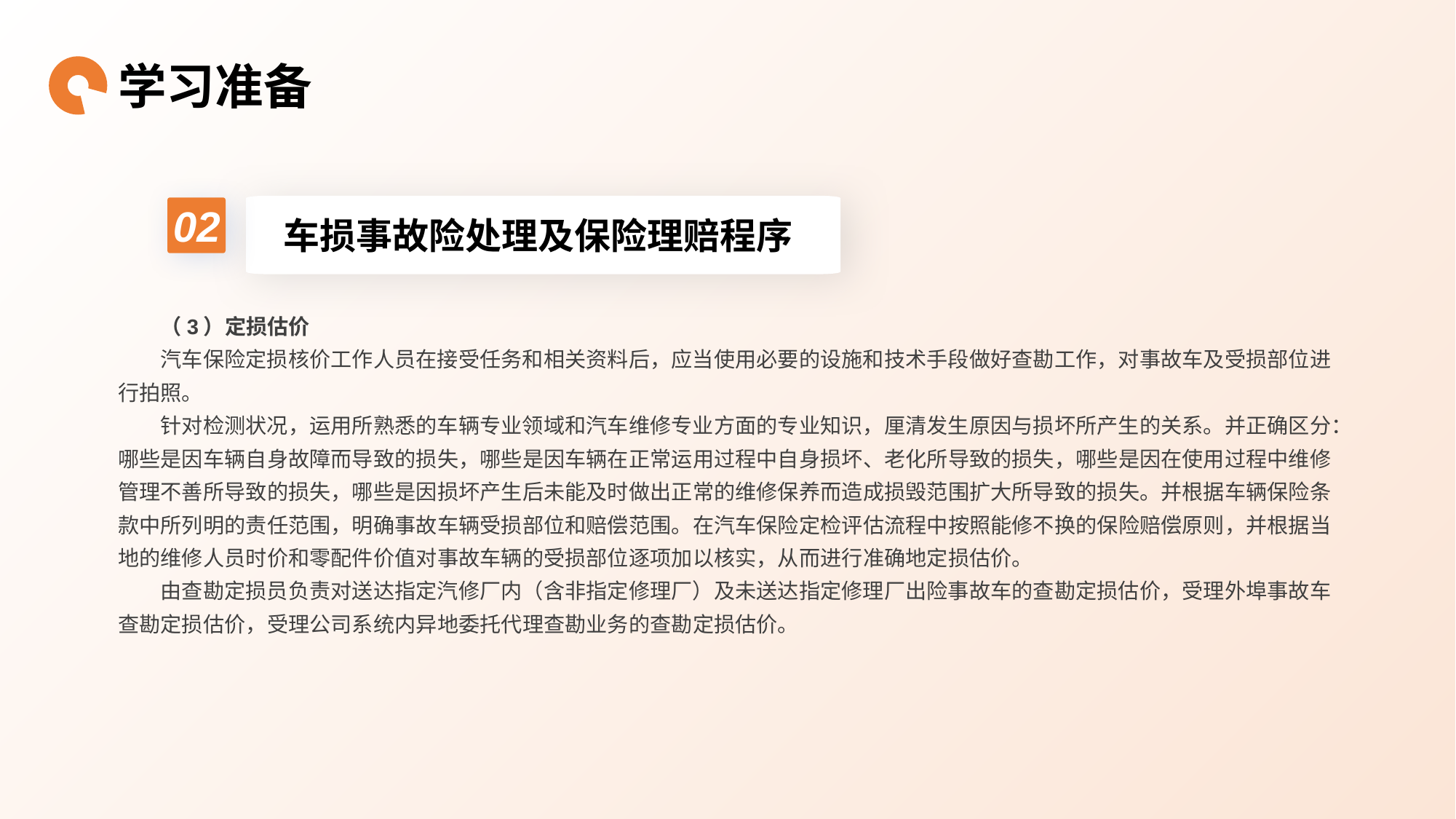

学习准备

02

车损事故险处理及保险理赔程序
（3）定损估价
汽车保险定损核价工作人员在接受任务和相关资料后，应当使用必要的设施和技术手段做好查勘工作，对事故车及受损部位进行拍照。
针对检测状况，运用所熟悉的车辆专业领域和汽车维修专业方面的专业知识，厘清发生原因与损坏所产生的关系。并正确区分：哪些是因车辆自身故障而导致的损失，哪些是因车辆在正常运用过程中自身损坏、老化所导致的损失，哪些是因在使用过程中维修管理不善所导致的损失，哪些是因损坏产生后未能及时做出正常的维修保养而造成损毁范围扩大所导致的损失。并根据车辆保险条款中所列明的责任范围，明确事故车辆受损部位和赔偿范围。在汽车保险定检评估流程中按照能修不换的保险赔偿原则，并根据当地的维修人员时价和零配件价值对事故车辆的受损部位逐项加以核实，从而进行准确地定损估价。
由查勘定损员负责对送达指定汽修厂内（含非指定修理厂）及未送达指定修理厂出险事故车的查勘定损估价，受理外埠事故车查勘定损估价，受理公司系统内异地委托代理查勘业务的查勘定损估价。